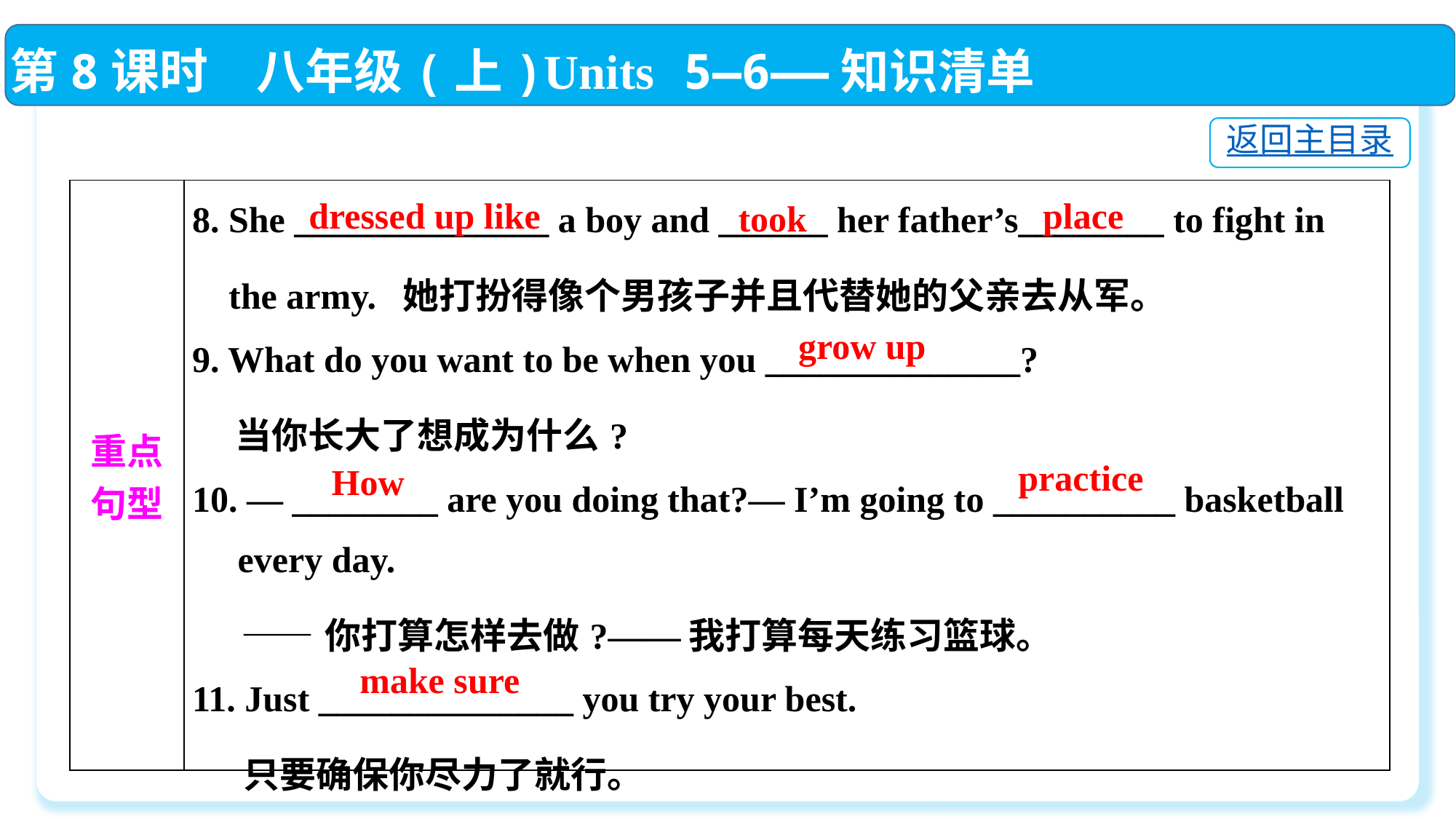

第8课时　八年级(上)Units 5—6——知识清单

返回主目录
| 重点 句型 | 8. She \_\_\_\_\_\_\_\_\_\_\_\_\_\_ a boy and \_\_\_\_\_\_ her father’s\_\_\_\_\_\_\_\_ to fight in the army.  她打扮得像个男孩子并且代替她的父亲去从军。 9. What do you want to be when you \_\_\_\_\_\_\_\_\_\_\_\_\_\_?  当你长大了想成为什么? 10. — \_\_\_\_\_\_\_\_ are you doing that?— I’m going to \_\_\_\_\_\_\_\_\_\_ basketball every day.  ——你打算怎样去做?——我打算每天练习篮球。 11. Just \_\_\_\_\_\_\_\_\_\_\_\_\_\_ you try your best.  只要确保你尽力了就行。 |
| --- | --- |
place
dressed up like
took
grow up
practice
How
make sure